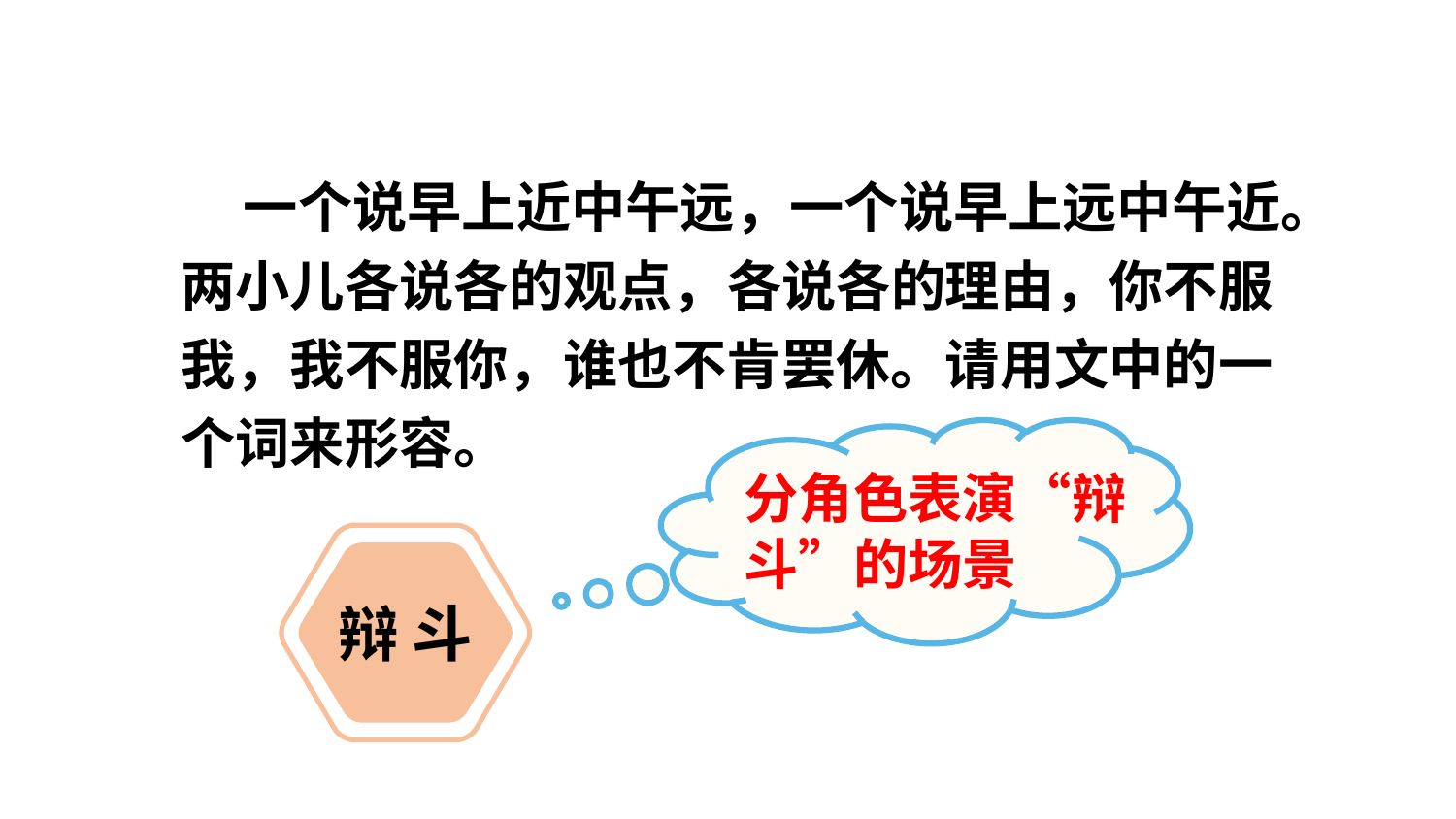

一个说早上近中午远，一个说早上远中午近。两小儿各说各的观点，各说各的理由，你不服我，我不服你，谁也不肯罢休。请用文中的一个词来形容。

分角色表演“辩斗”的场景

辩 斗